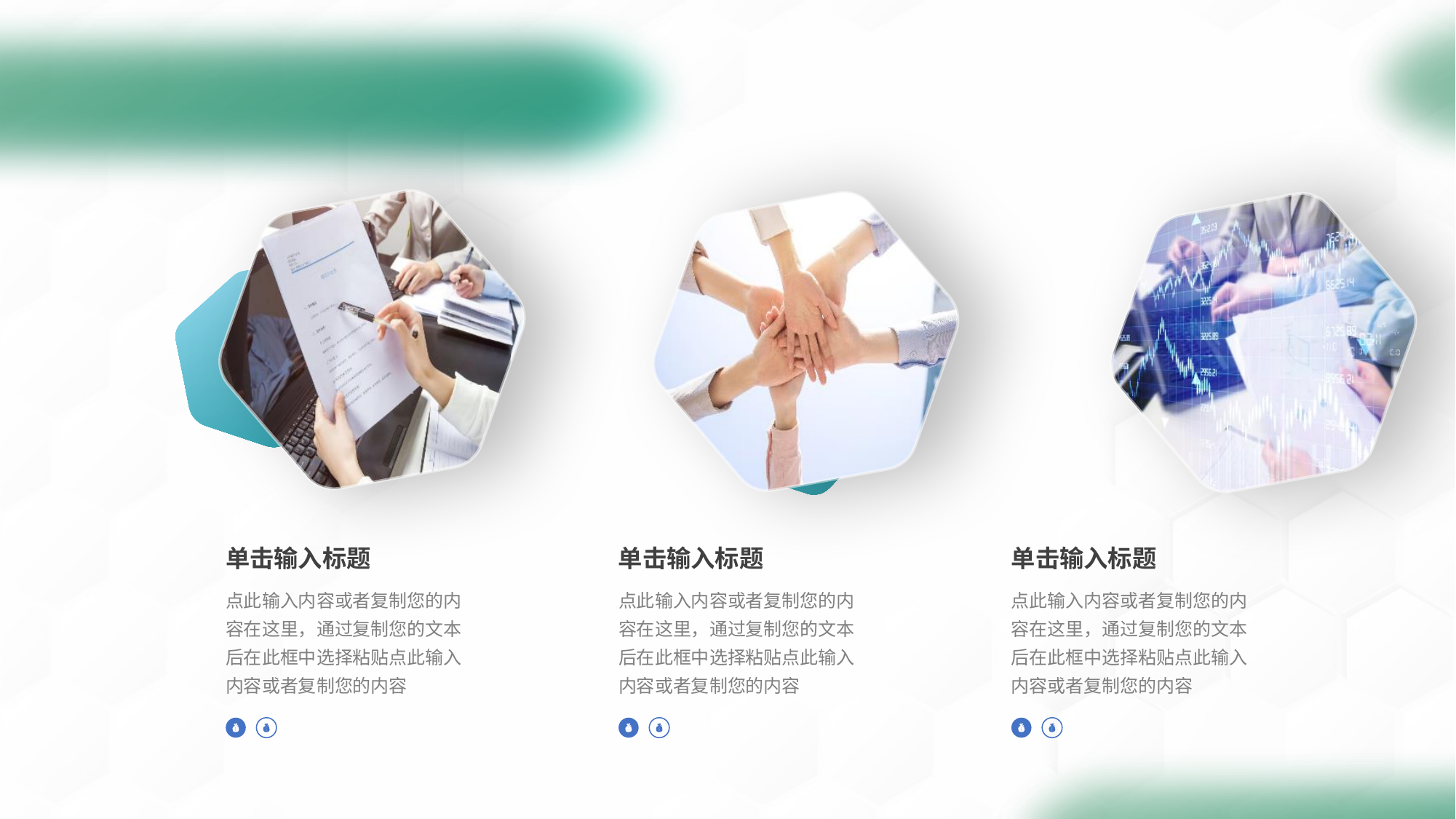

单击输入标题
点此输入内容或者复制您的内容在这里，通过复制您的文本后在此框中选择粘贴点此输入内容或者复制您的内容

单击输入标题
点此输入内容或者复制您的内容在这里，通过复制您的文本后在此框中选择粘贴点此输入内容或者复制您的内容

单击输入标题
点此输入内容或者复制您的内容在这里，通过复制您的文本后在此框中选择粘贴点此输入内容或者复制您的内容